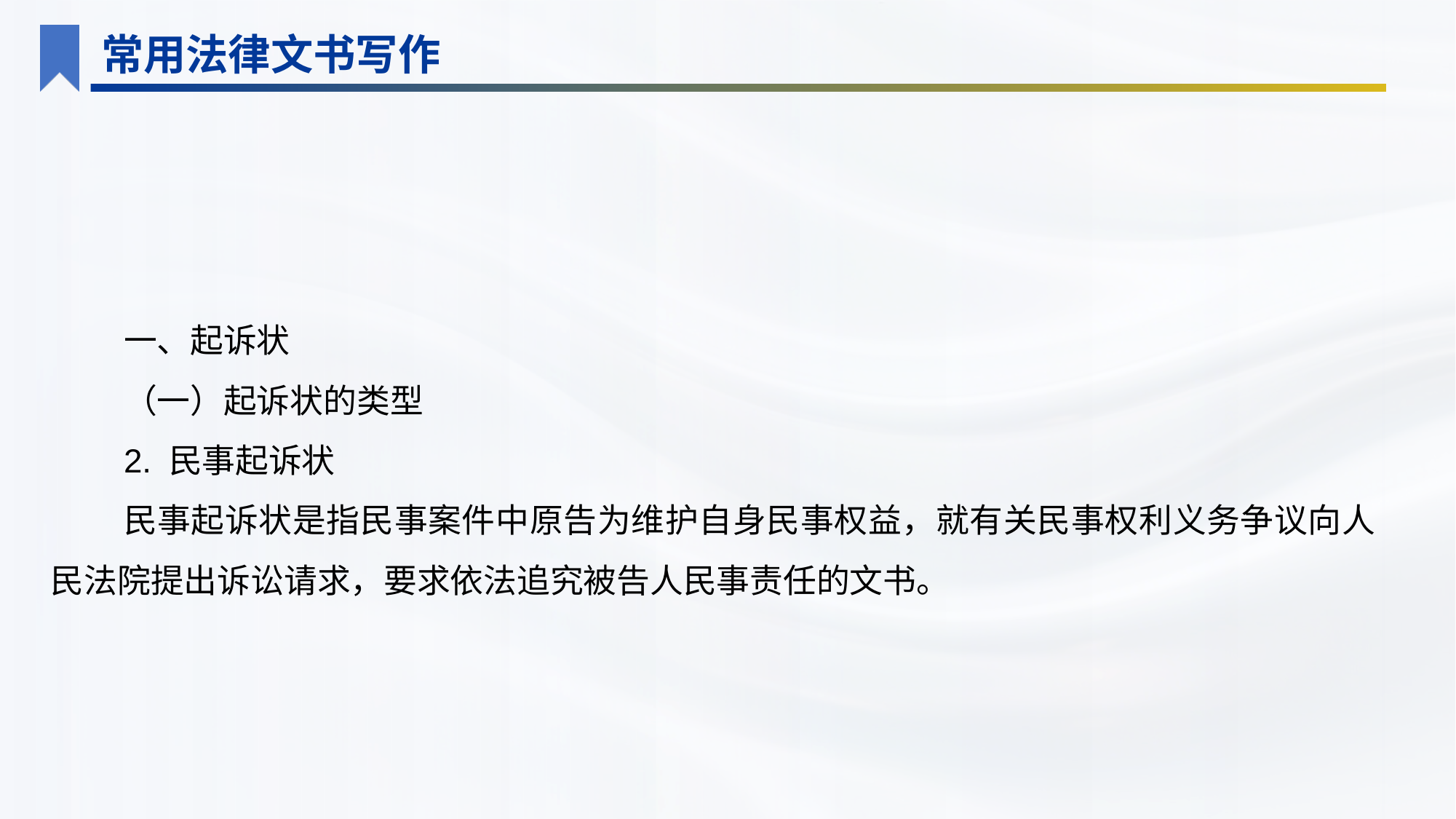

常用法律文书写作
一、起诉状
（一）起诉状的类型
2. 民事起诉状
民事起诉状是指民事案件中原告为维护自身民事权益，就有关民事权利义务争议向人民法院提出诉讼请求，要求依法追究被告人民事责任的文书。